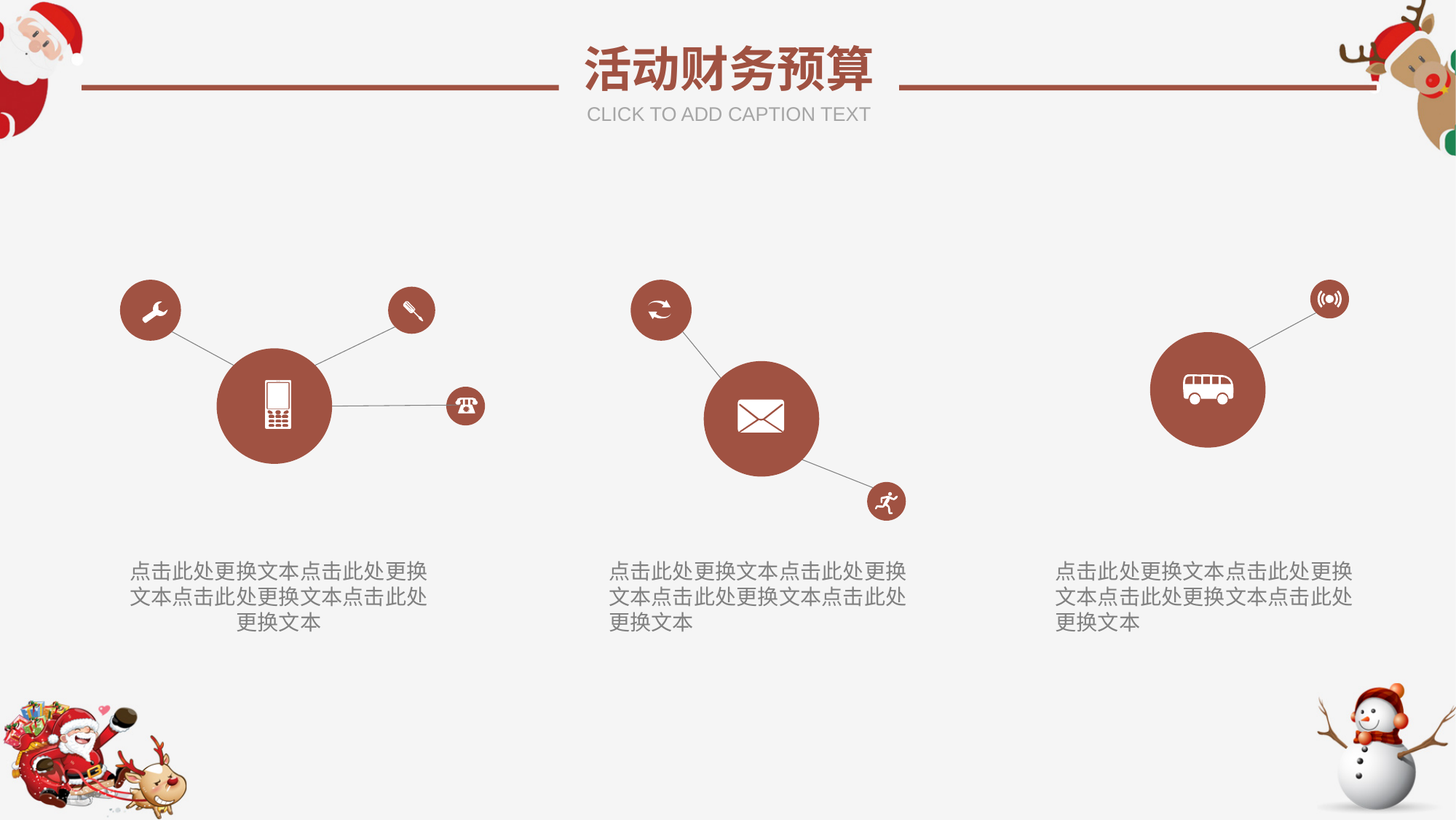

活动财务预算

CLICK TO ADD CAPTION TEXT

点击此处更换文本点击此处更换文本点击此处更换文本点击此处更换文本
点击此处更换文本点击此处更换文本点击此处更换文本点击此处更换文本
点击此处更换文本点击此处更换文本点击此处更换文本点击此处更换文本